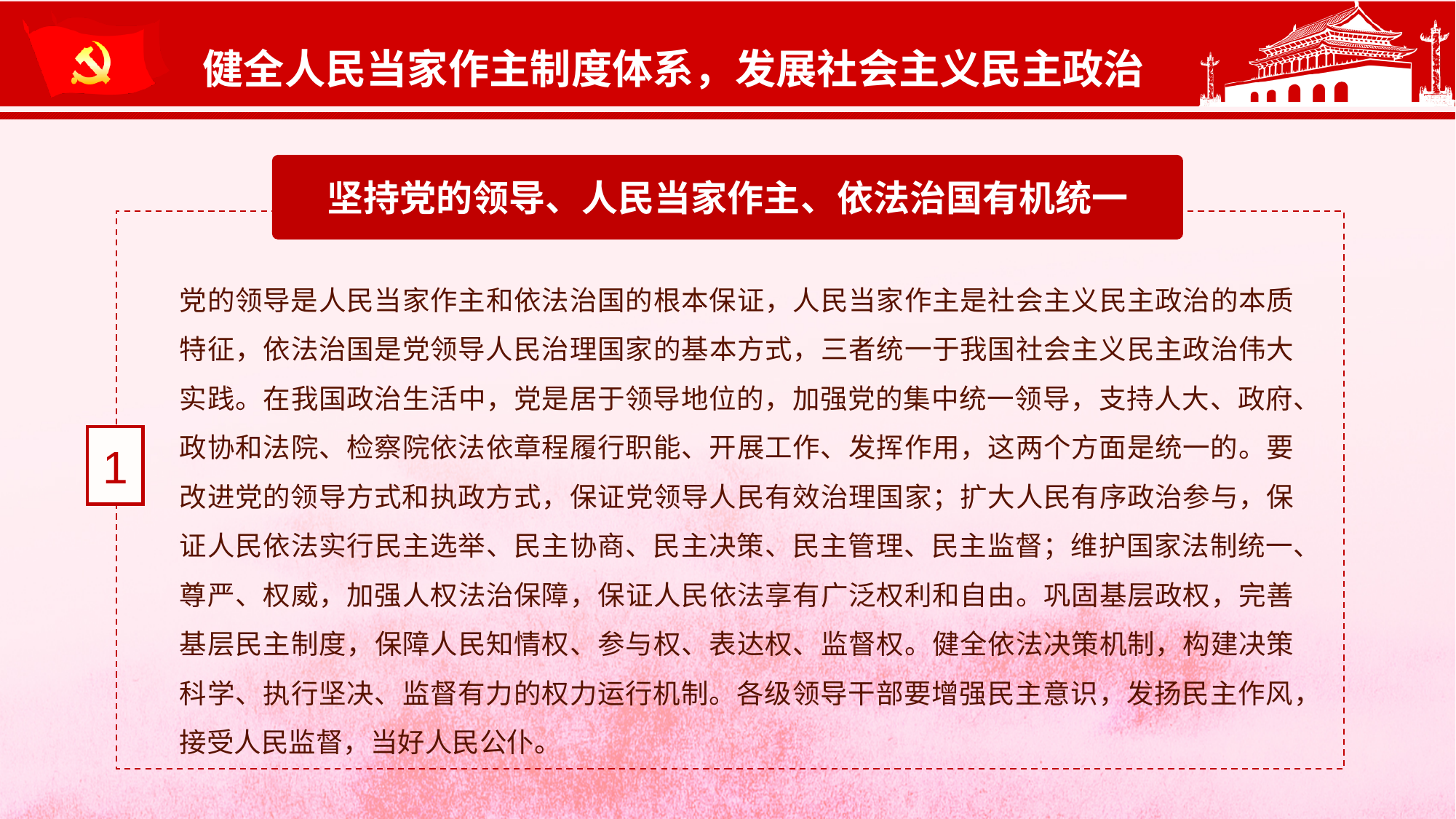

健全人民当家作主制度体系，发展社会主义民主政治

坚持党的领导、人民当家作主、依法治国有机统一

党的领导是人民当家作主和依法治国的根本保证，人民当家作主是社会主义民主政治的本质特征，依法治国是党领导人民治理国家的基本方式，三者统一于我国社会主义民主政治伟大实践。在我国政治生活中，党是居于领导地位的，加强党的集中统一领导，支持人大、政府、政协和法院、检察院依法依章程履行职能、开展工作、发挥作用，这两个方面是统一的。要改进党的领导方式和执政方式，保证党领导人民有效治理国家；扩大人民有序政治参与，保证人民依法实行民主选举、民主协商、民主决策、民主管理、民主监督；维护国家法制统一、尊严、权威，加强人权法治保障，保证人民依法享有广泛权利和自由。巩固基层政权，完善基层民主制度，保障人民知情权、参与权、表达权、监督权。健全依法决策机制，构建决策科学、执行坚决、监督有力的权力运行机制。各级领导干部要增强民主意识，发扬民主作风，接受人民监督，当好人民公仆。
1